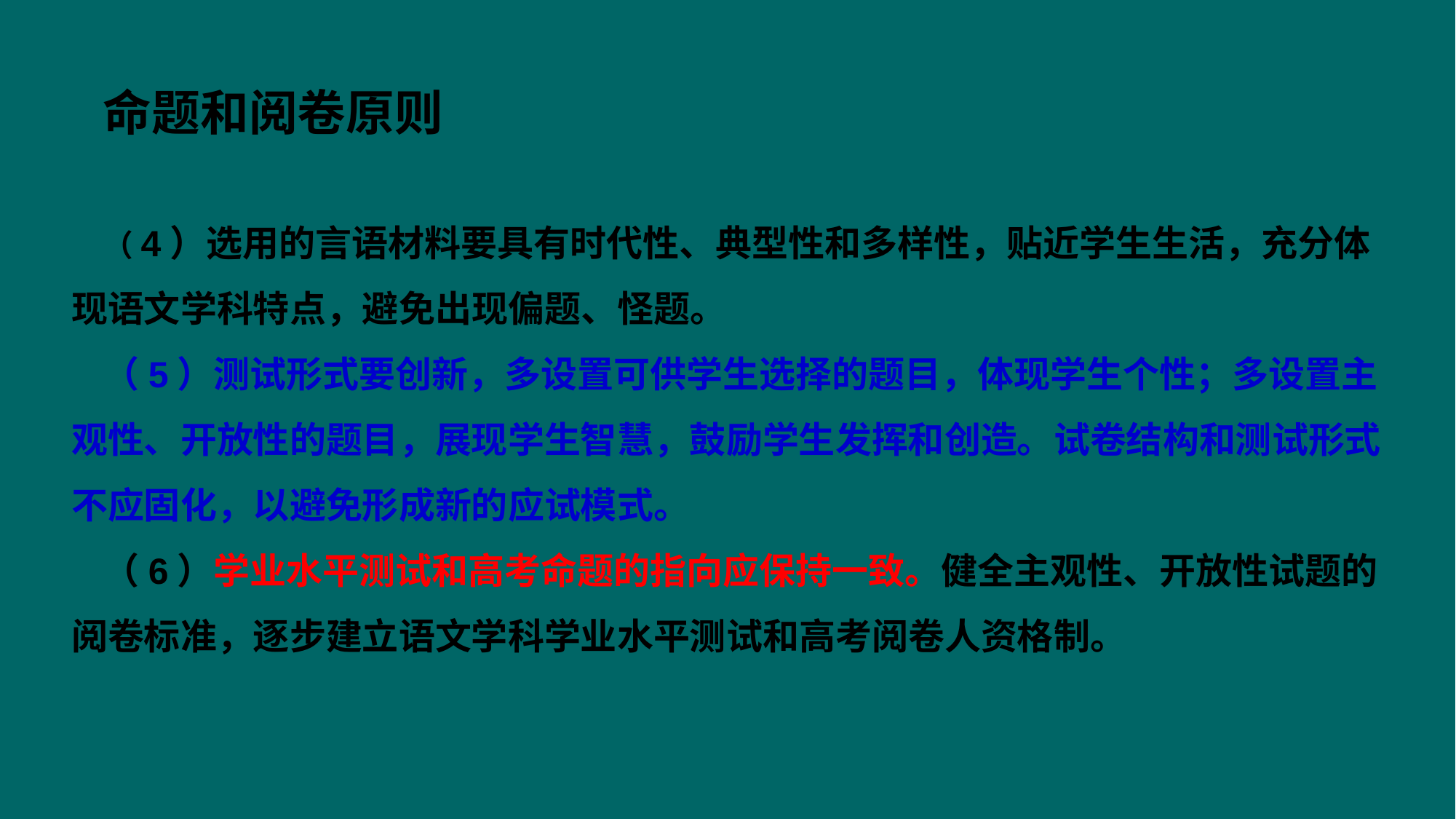

命题和阅卷原则

（4）选用的言语材料要具有时代性、典型性和多样性，贴近学生生活，充分体现语文学科特点，避免出现偏题、怪题。
（5）测试形式要创新，多设置可供学生选择的题目，体现学生个性；多设置主观性、开放性的题目，展现学生智慧，鼓励学生发挥和创造。试卷结构和测试形式不应固化，以避免形成新的应试模式。
（6）学业水平测试和高考命题的指向应保持一致。健全主观性、开放性试题的阅卷标准，逐步建立语文学科学业水平测试和高考阅卷人资格制。